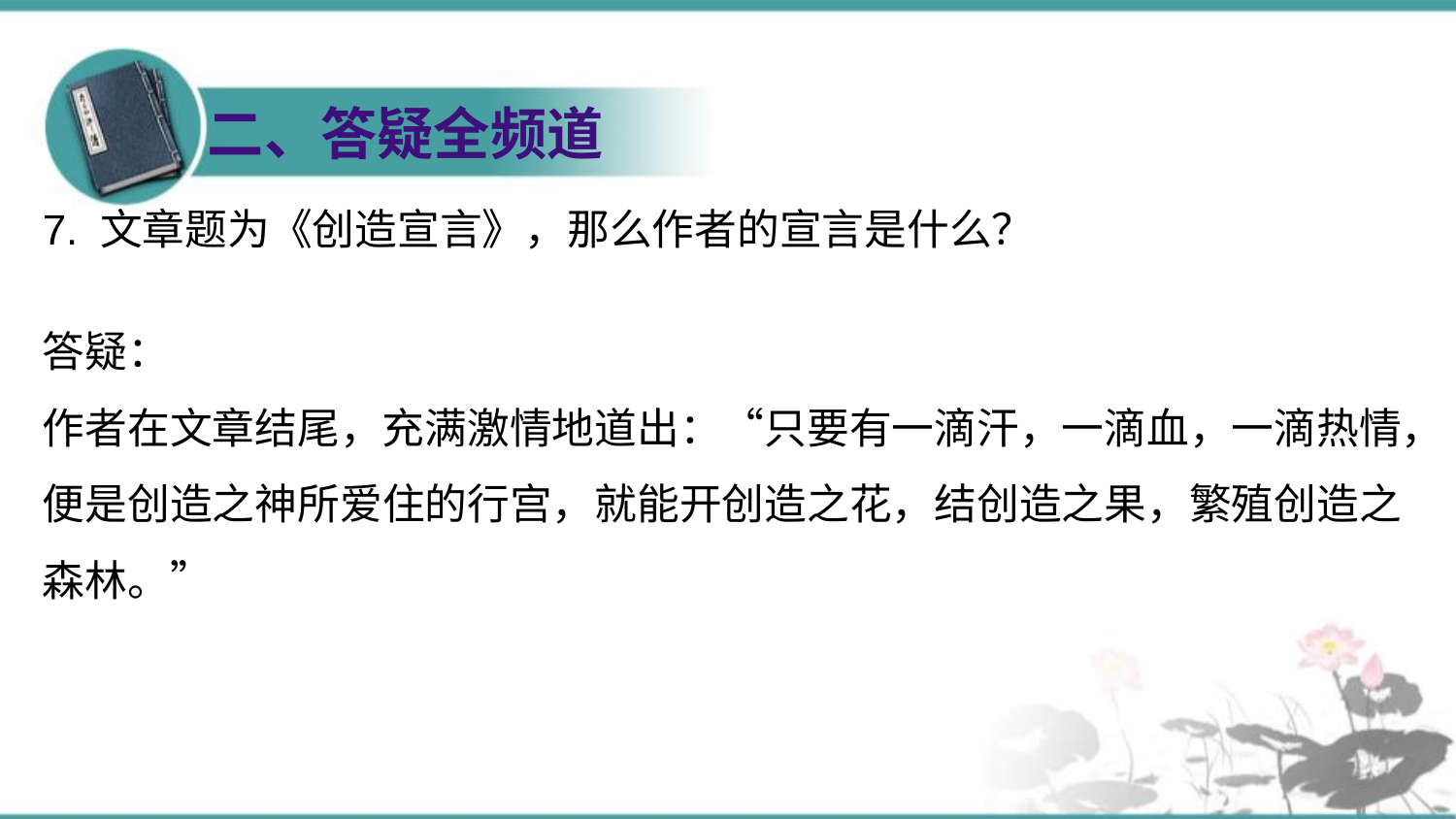

二、答疑全频道
7. 文章题为《创造宣言》，那么作者的宣言是什么？
答疑：
作者在文章结尾，充满激情地道出：“只要有一滴汗，一滴血，一滴热情，便是创造之神所爱住的行宫，就能开创造之花，结创造之果，繁殖创造之森林。”